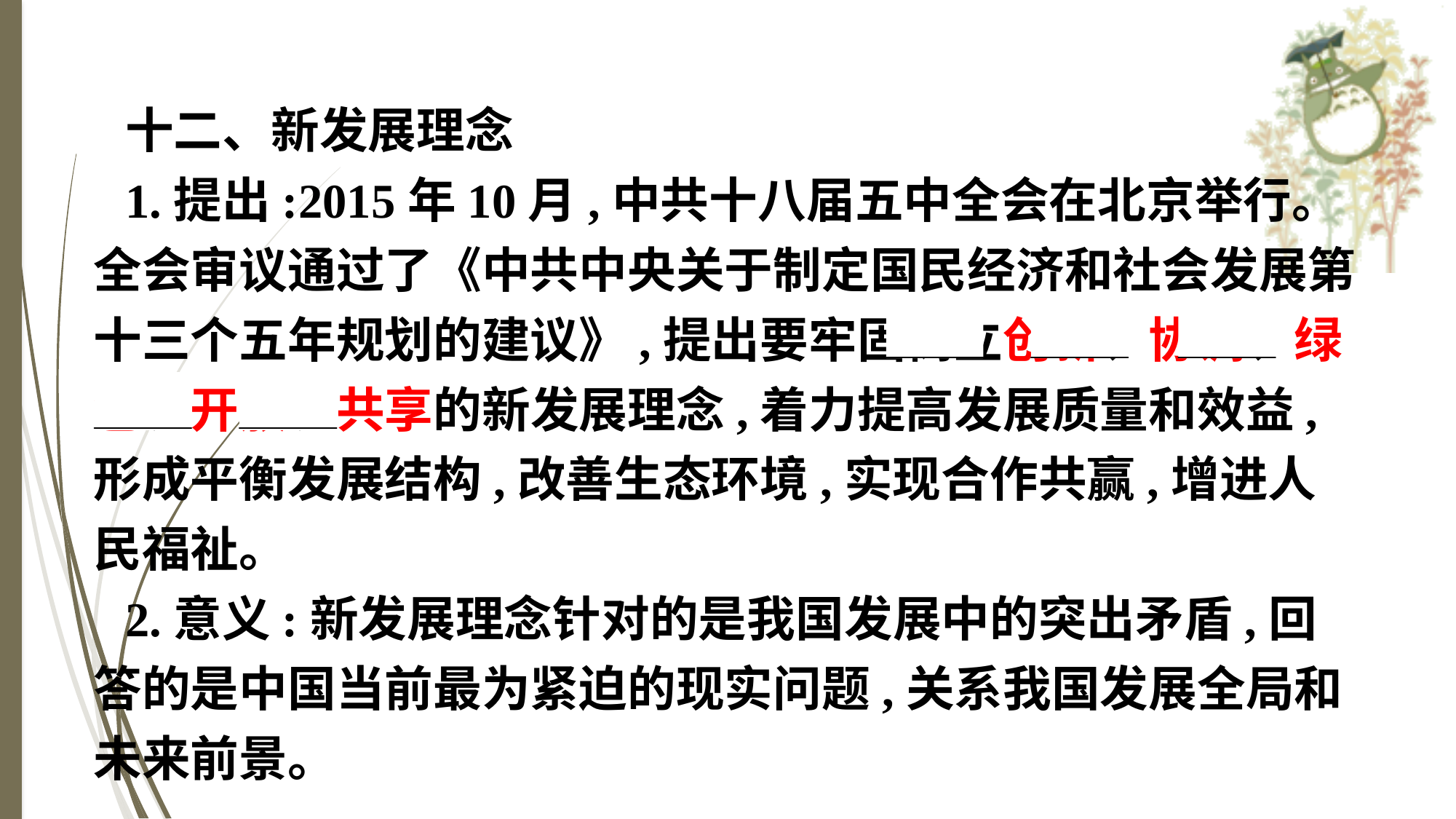

十二、新发展理念
1.提出:2015年10月,中共十八届五中全会在北京举行。全会审议通过了《中共中央关于制定国民经济和社会发展第十三个五年规划的建议》,提出要牢固树立创新、协调、绿色、开放、共享的新发展理念,着力提高发展质量和效益,形成平衡发展结构,改善生态环境,实现合作共赢,增进人民福祉。
2.意义:新发展理念针对的是我国发展中的突出矛盾,回答的是中国当前最为紧迫的现实问题,关系我国发展全局和未来前景。